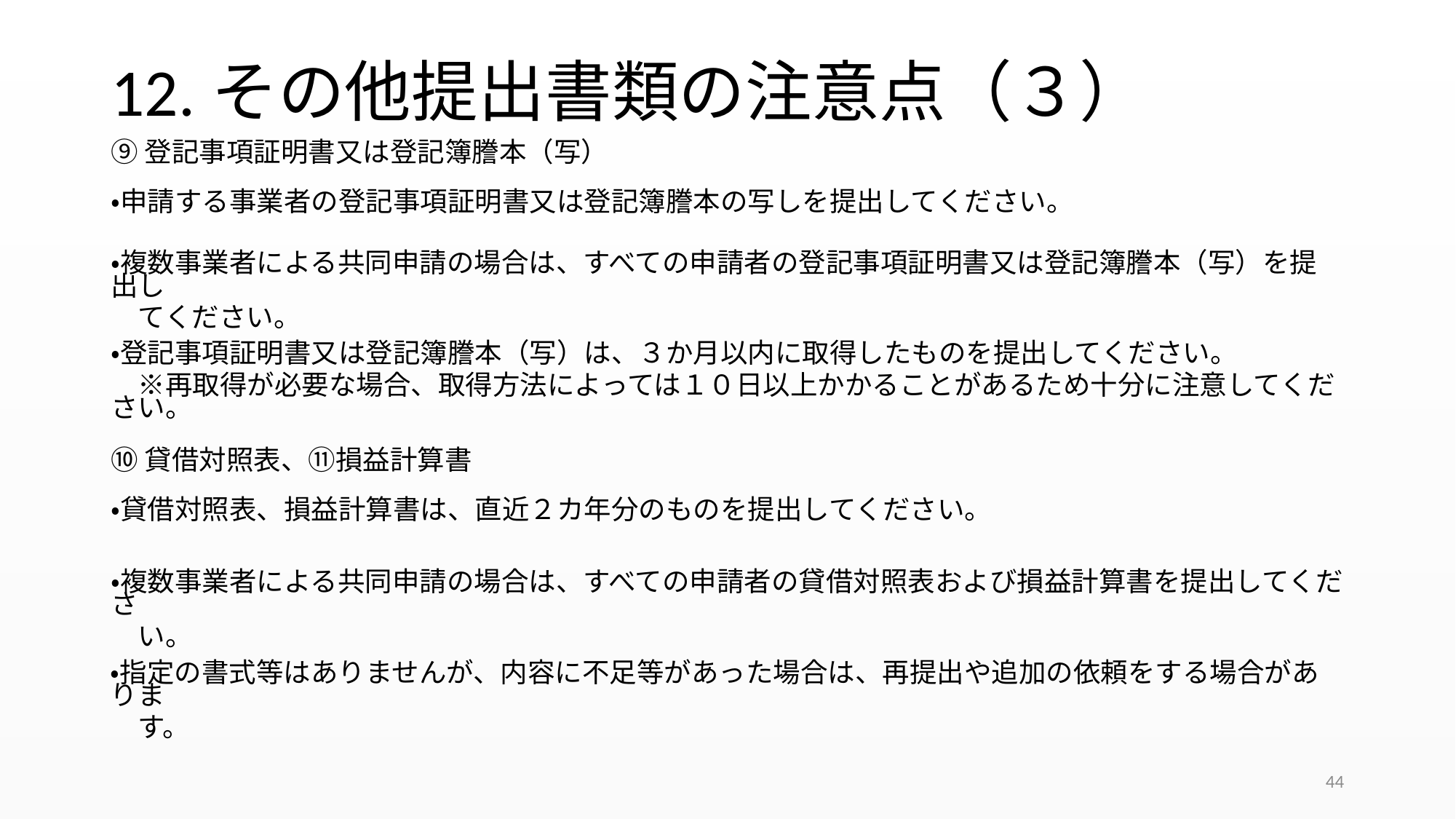

# 12.その他提出書類の注意点（３）
⑨登記事項証明書又は登記簿謄本（写）
・申請する事業者の登記事項証明書又は登記簿謄本の写しを提出してください。
・複数事業者による共同申請の場合は、すべての申請者の登記事項証明書又は登記簿謄本（写）を提出し
　てください。
・登記事項証明書又は登記簿謄本（写）は、３か月以内に取得したものを提出してください。
　※再取得が必要な場合、取得方法によっては１０日以上かかることがあるため十分に注意してください。
⑩貸借対照表、⑪損益計算書
・貸借対照表、損益計算書は、直近２カ年分のものを提出してください。
・複数事業者による共同申請の場合は、すべての申請者の貸借対照表および損益計算書を提出してくださ
　い。
・指定の書式等はありませんが、内容に不足等があった場合は、再提出や追加の依頼をする場合がありま
　す。
44